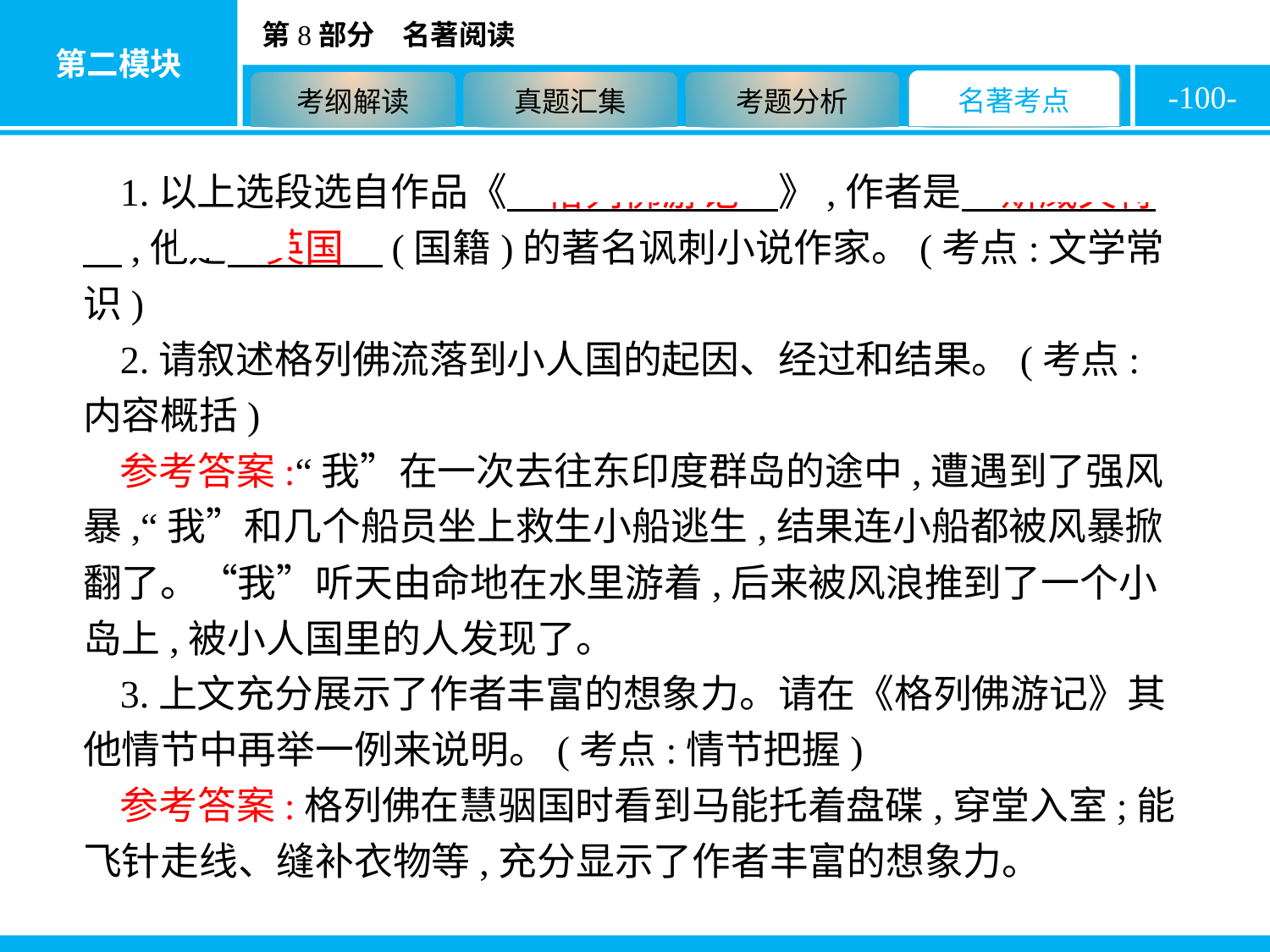

-100-
1.以上选段选自作品《　格列佛游记　》,作者是　斯威夫特　,他是　英国　(国籍)的著名讽刺小说作家。(考点:文学常识)
2.请叙述格列佛流落到小人国的起因、经过和结果。(考点:内容概括)
参考答案:“我”在一次去往东印度群岛的途中,遭遇到了强风暴,“我”和几个船员坐上救生小船逃生,结果连小船都被风暴掀翻了。“我”听天由命地在水里游着,后来被风浪推到了一个小岛上,被小人国里的人发现了。
3.上文充分展示了作者丰富的想象力。请在《格列佛游记》其他情节中再举一例来说明。(考点:情节把握)
参考答案:格列佛在慧骃国时看到马能托着盘碟,穿堂入室;能飞针走线、缝补衣物等,充分显示了作者丰富的想象力。